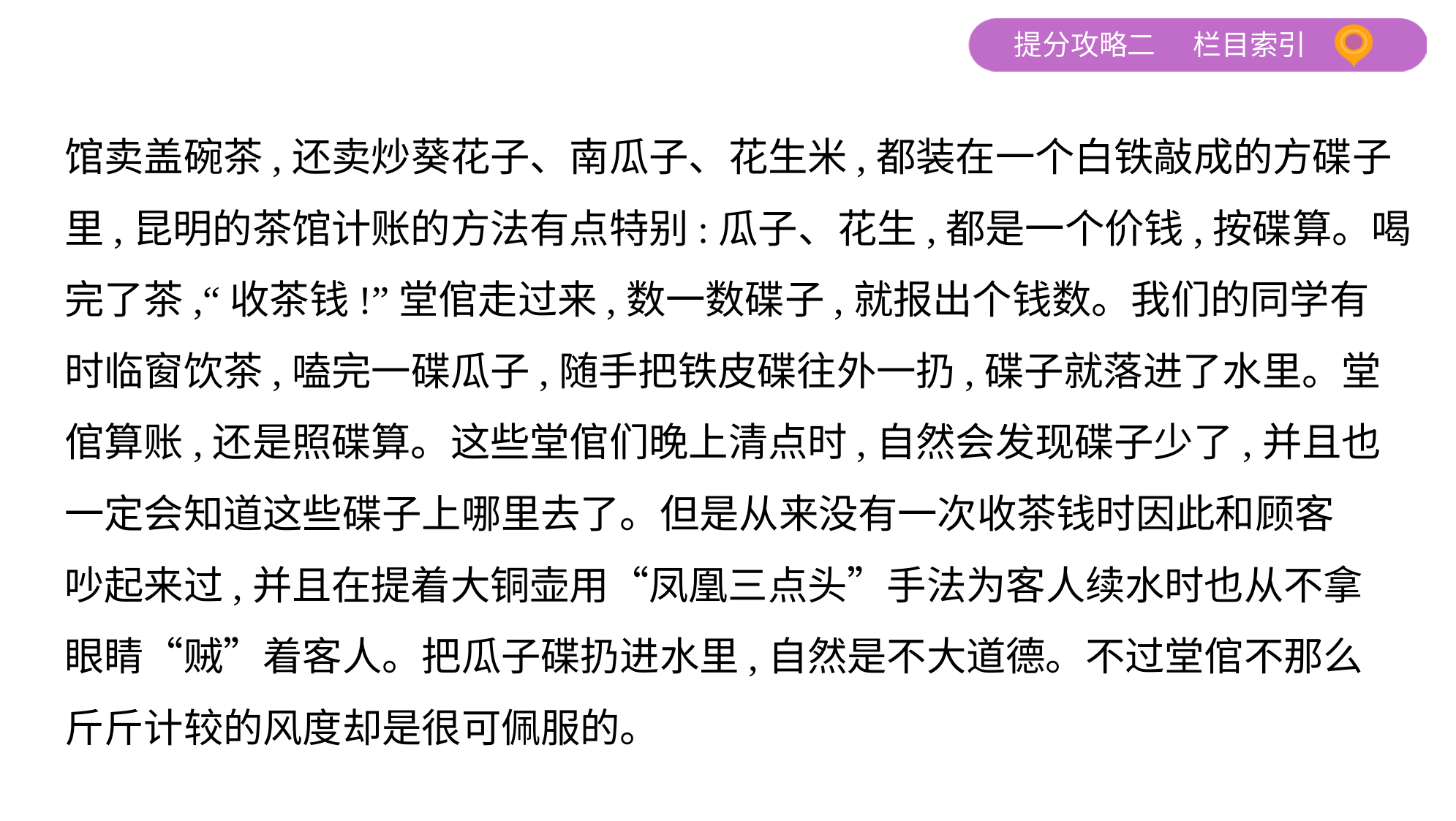

馆卖盖碗茶,还卖炒葵花子、南瓜子、花生米,都装在一个白铁敲成的方碟子
里,昆明的茶馆计账的方法有点特别:瓜子、花生,都是一个价钱,按碟算。喝
完了茶,“收茶钱!”堂倌走过来,数一数碟子,就报出个钱数。我们的同学有
时临窗饮茶,嗑完一碟瓜子,随手把铁皮碟往外一扔,碟子就落进了水里。堂
倌算账,还是照碟算。这些堂倌们晚上清点时,自然会发现碟子少了,并且也
一定会知道这些碟子上哪里去了。但是从来没有一次收茶钱时因此和顾客
吵起来过,并且在提着大铜壶用“凤凰三点头”手法为客人续水时也从不拿
眼睛“贼”着客人。把瓜子碟扔进水里,自然是不大道德。不过堂倌不那么
斤斤计较的风度却是很可佩服的。